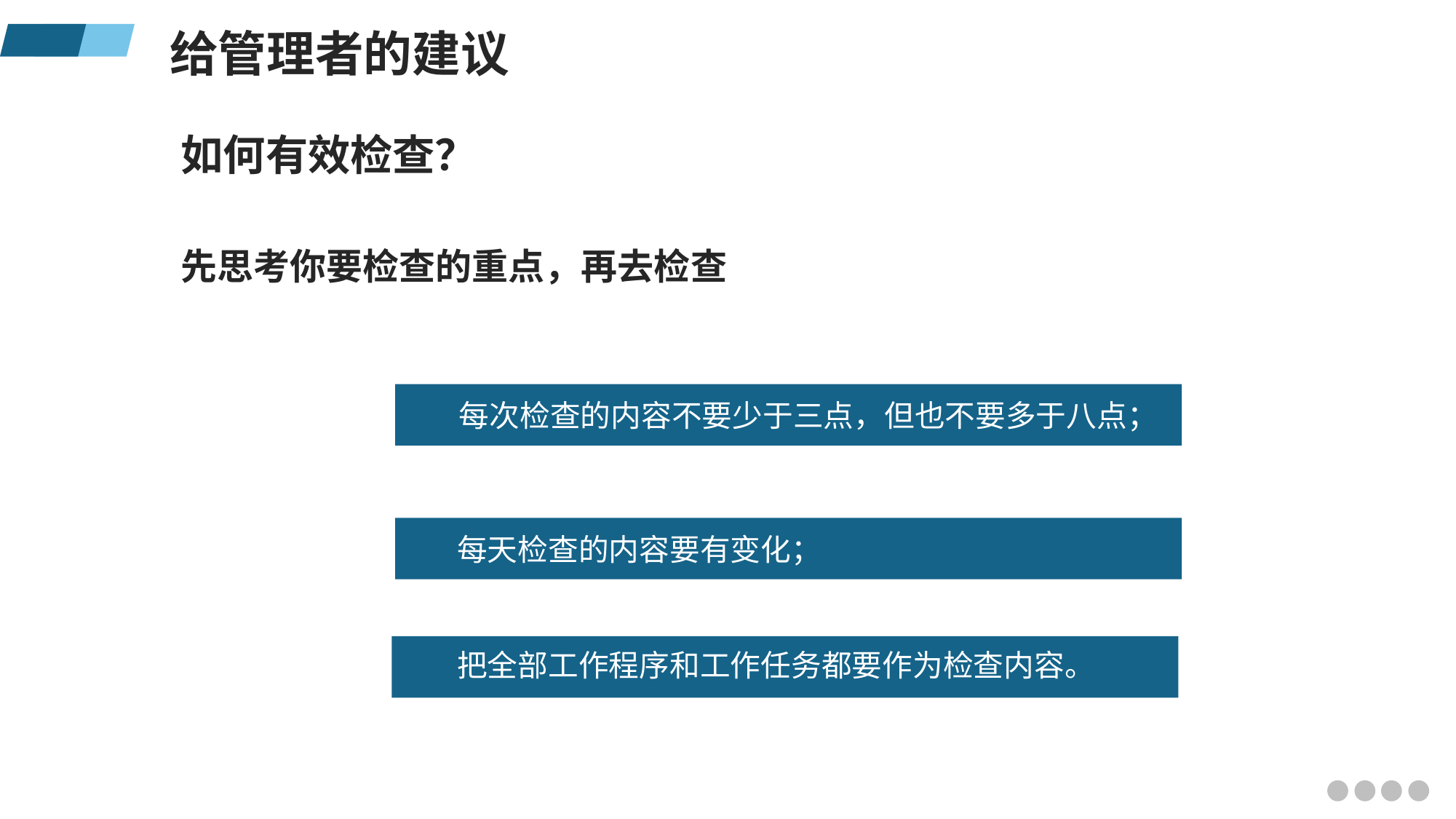

给管理者的建议
如何有效检查？
先思考你要检查的重点，再去检查

每次检查的内容不要少于三点，但也不要多于八点；

每天检查的内容要有变化；

把全部工作程序和工作任务都要作为检查内容。